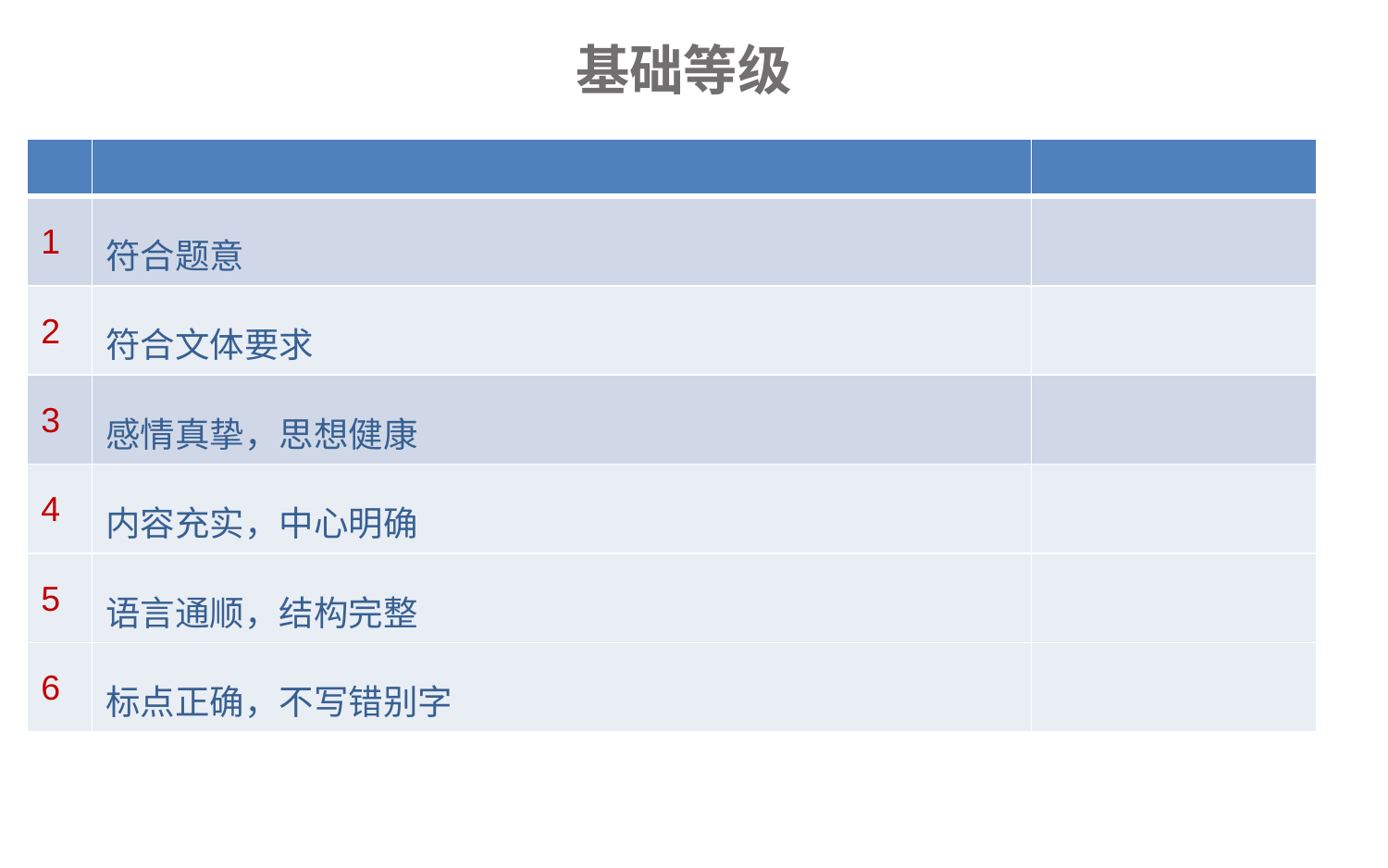

# 基础等级
|  |  |  |
| --- | --- | --- |
| 1 | 符合题意 |  |
| 2 | 符合文体要求 |  |
| 3 | 感情真挚，思想健康 |  |
| 4 | 内容充实，中心明确 |  |
| 5 | 语言通顺，结构完整 |  |
| 6 | 标点正确，不写错别字 |  |